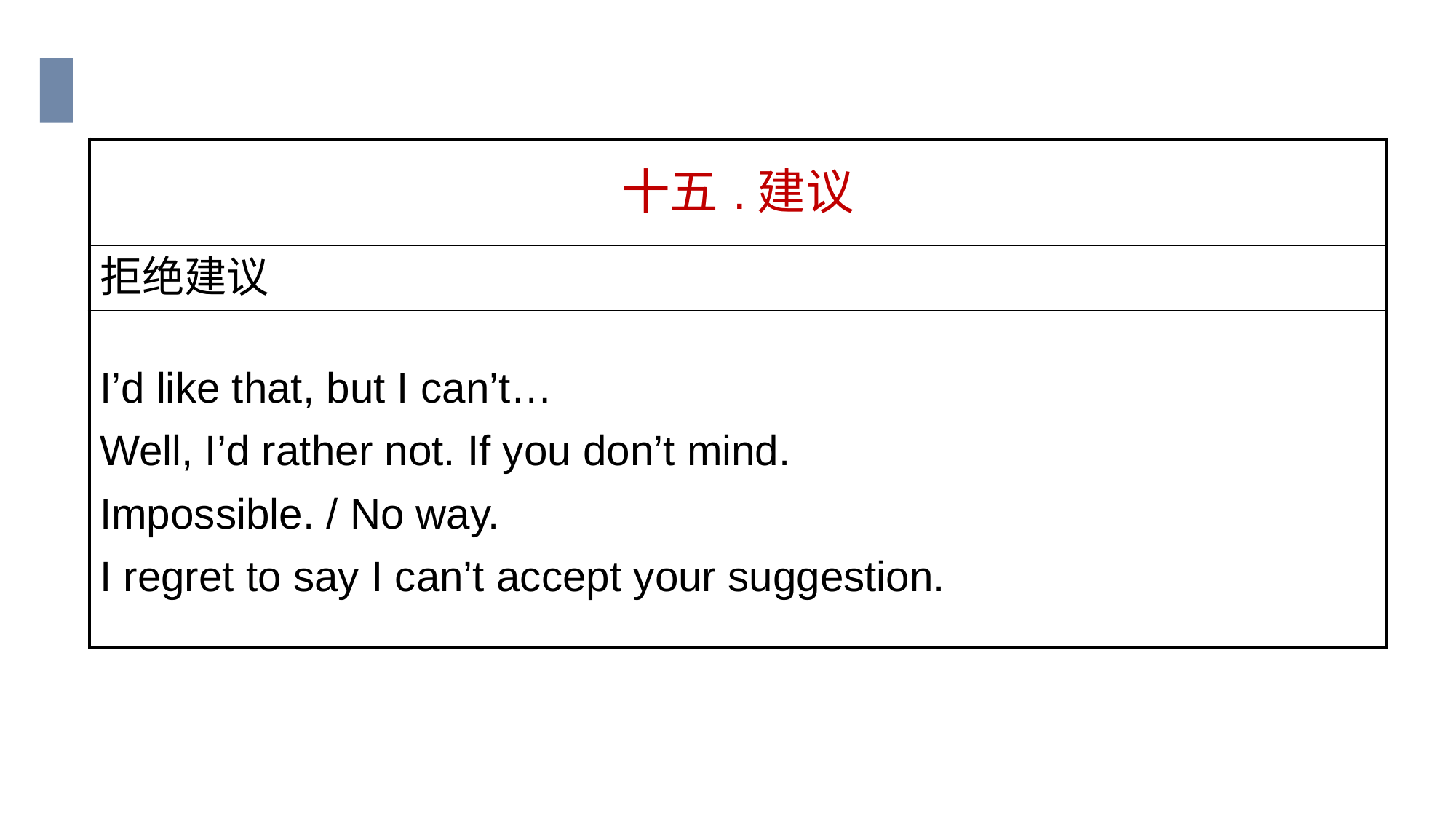

| 十五.建议 |
| --- |
| 拒绝建议 |
| I’d like that, but I can’t… Well, I’d rather not. If you don’t mind. Impossible. / No way. I regret to say I can’t accept your suggestion. |